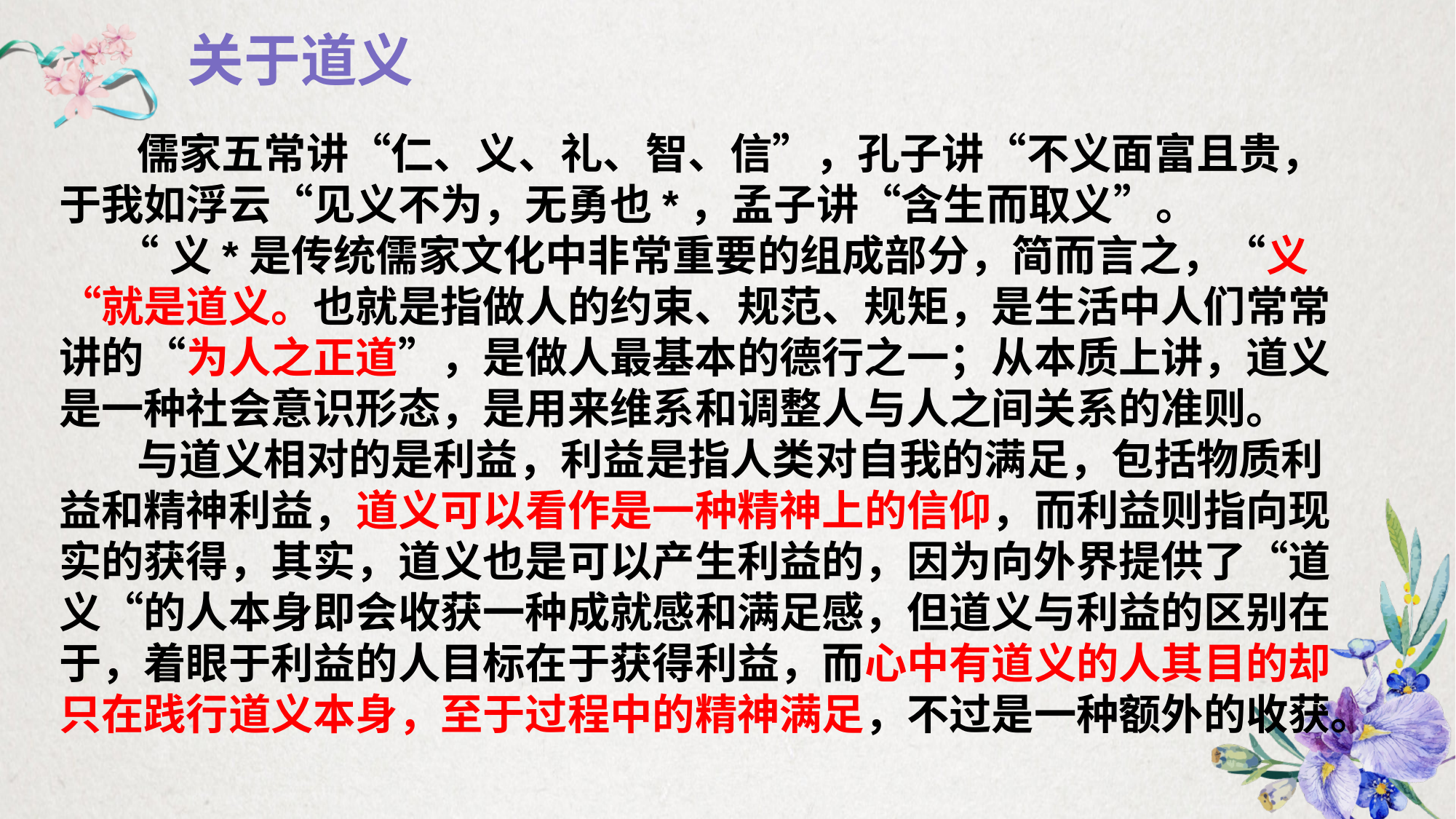

关于道义
       儒家五常讲“仁、义、礼、智、信”，孔子讲“不义面富且贵，于我如浮云“见义不为，无勇也*，孟子讲“含生而取义”。
      “义*是传统儒家文化中非常重要的组成部分，简而言之，“义“就是道义。也就是指做人的约束、规范、规矩，是生活中人们常常讲的“为人之正道”，是做人最基本的德行之一；从本质上讲，道义是一种社会意识形态，是用来维系和调整人与人之间关系的准则。
       与道义相对的是利益，利益是指人类对自我的满足，包括物质利益和精神利益，道义可以看作是一种精神上的信仰，而利益则指向现实的获得，其实，道义也是可以产生利益的，因为向外界提供了“道义“的人本身即会收获一种成就感和满足感，但道义与利益的区别在于，着眼于利益的人目标在于获得利益，而心中有道义的人其目的却只在践行道义本身，至于过程中的精神满足，不过是一种额外的收获。